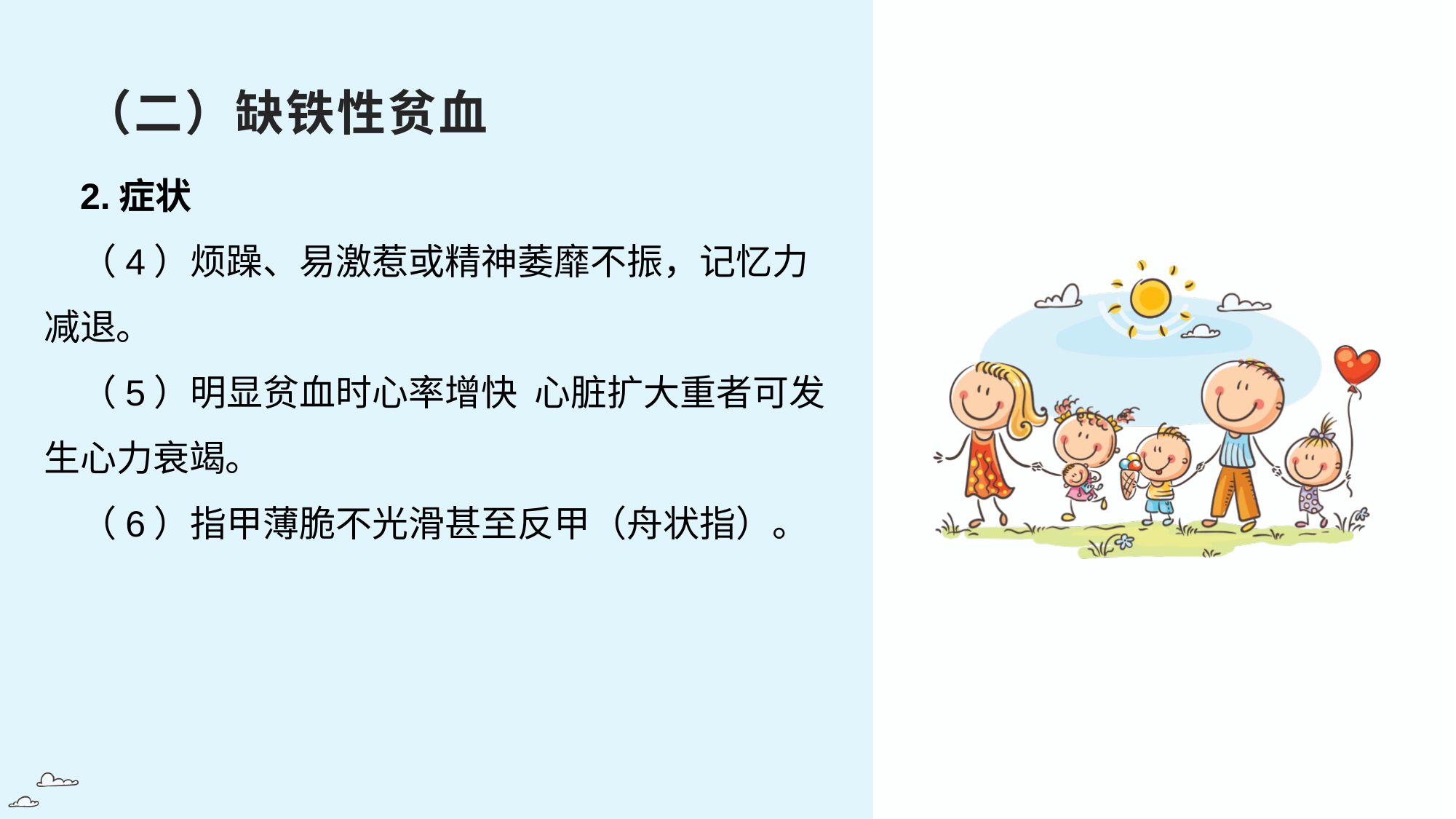

（二）缺铁性贫血
2.症状
（4）烦躁、易激惹或精神萎靡不振，记忆力减退。
（5）明显贫血时心率增快  心脏扩大重者可发生心力衰竭。
（6）指甲薄脆不光滑甚至反甲（舟状指）。